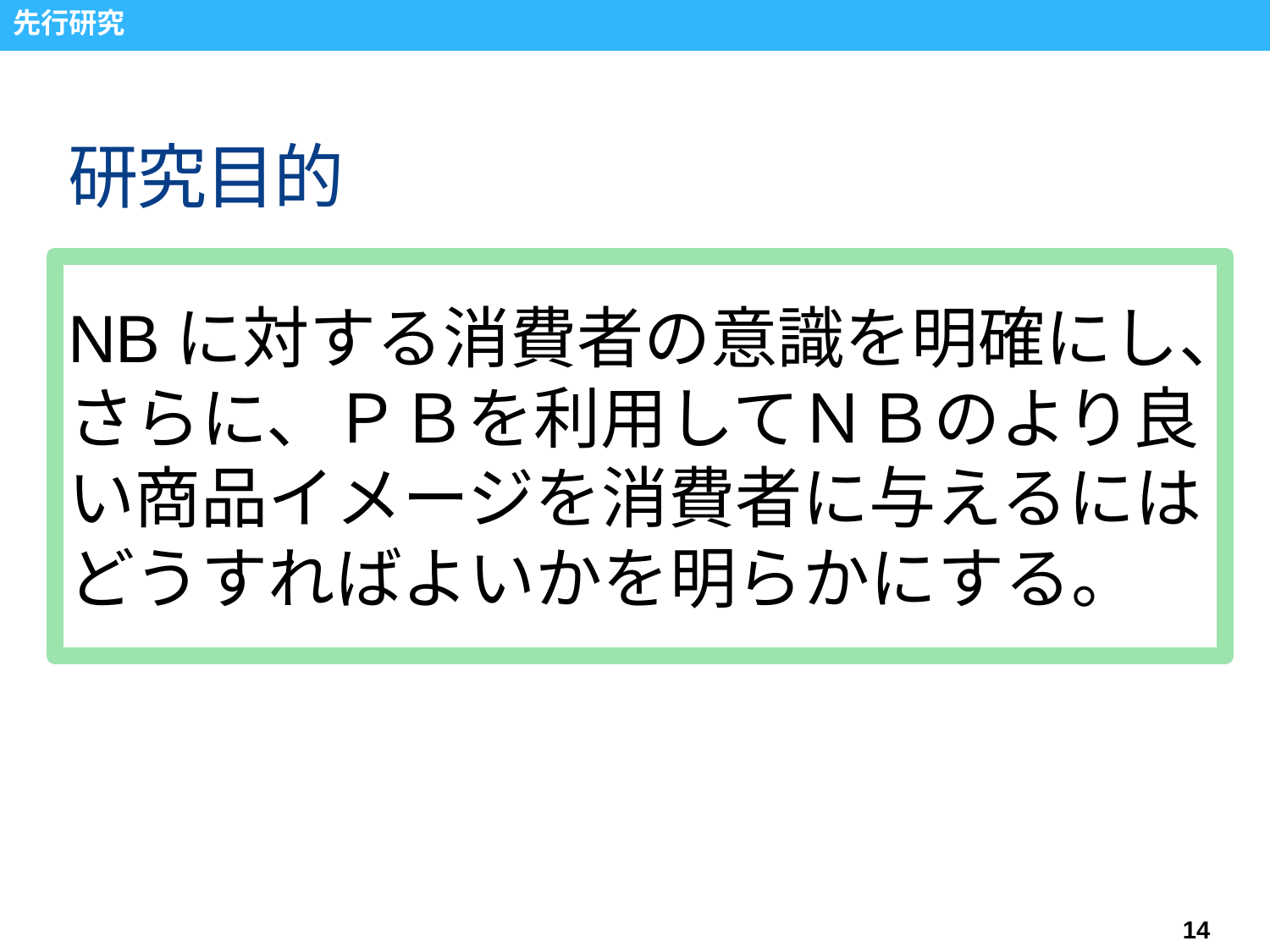

先行研究
# 研究目的
NBに対する消費者の意識を明確にし、さらに、ＰＢを利用してＮＢのより良い商品イメージを消費者に与えるにはどうすればよいかを明らかにする。
14